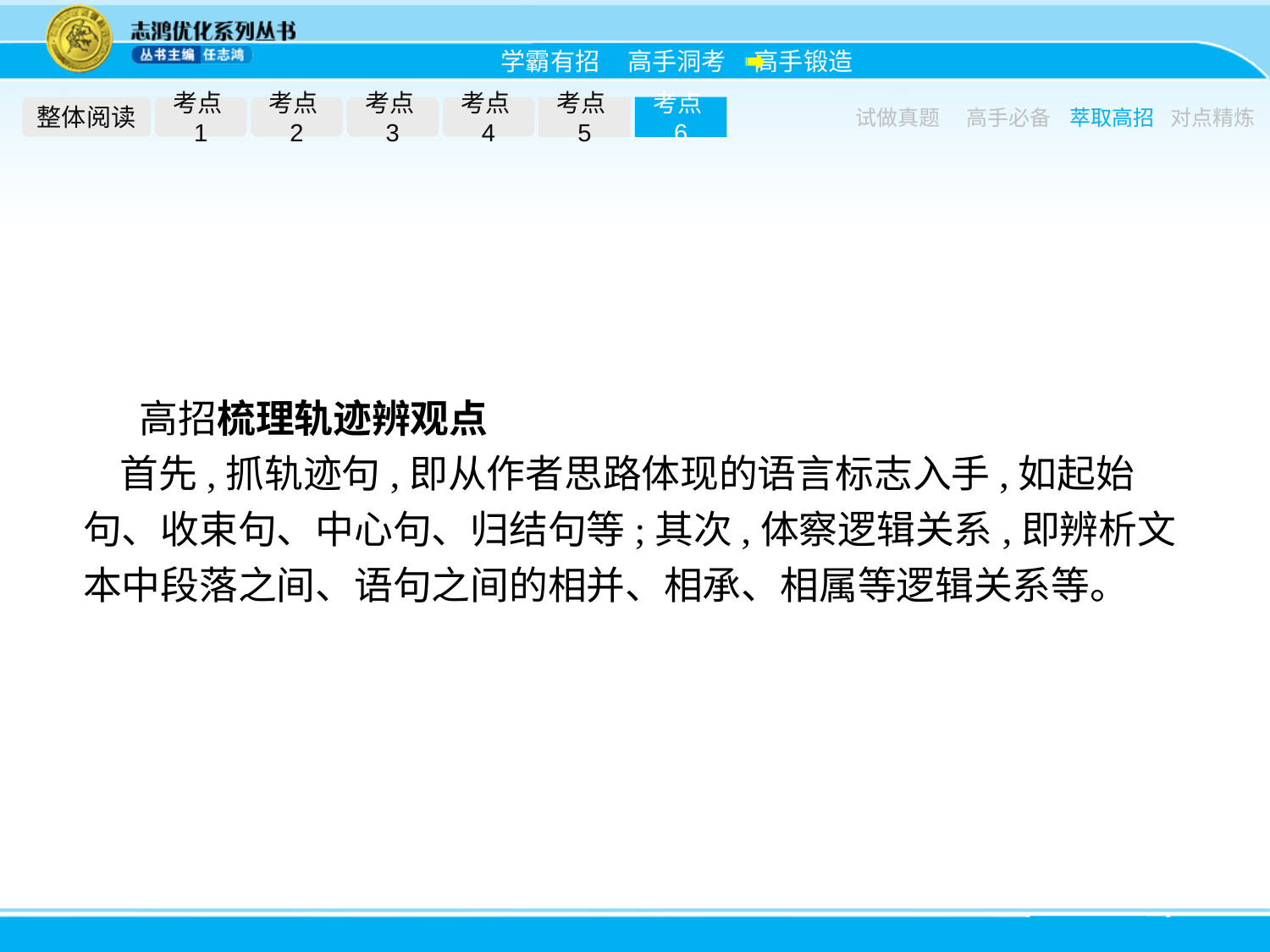

整体阅读
考点1
考点2
考点3
考点4
考点5
考点6
试做真题
高手必备
萃取高招
对点精炼
高招梳理轨迹辨观点
首先,抓轨迹句,即从作者思路体现的语言标志入手,如起始句、收束句、中心句、归结句等;其次,体察逻辑关系,即辨析文本中段落之间、语句之间的相并、相承、相属等逻辑关系等。